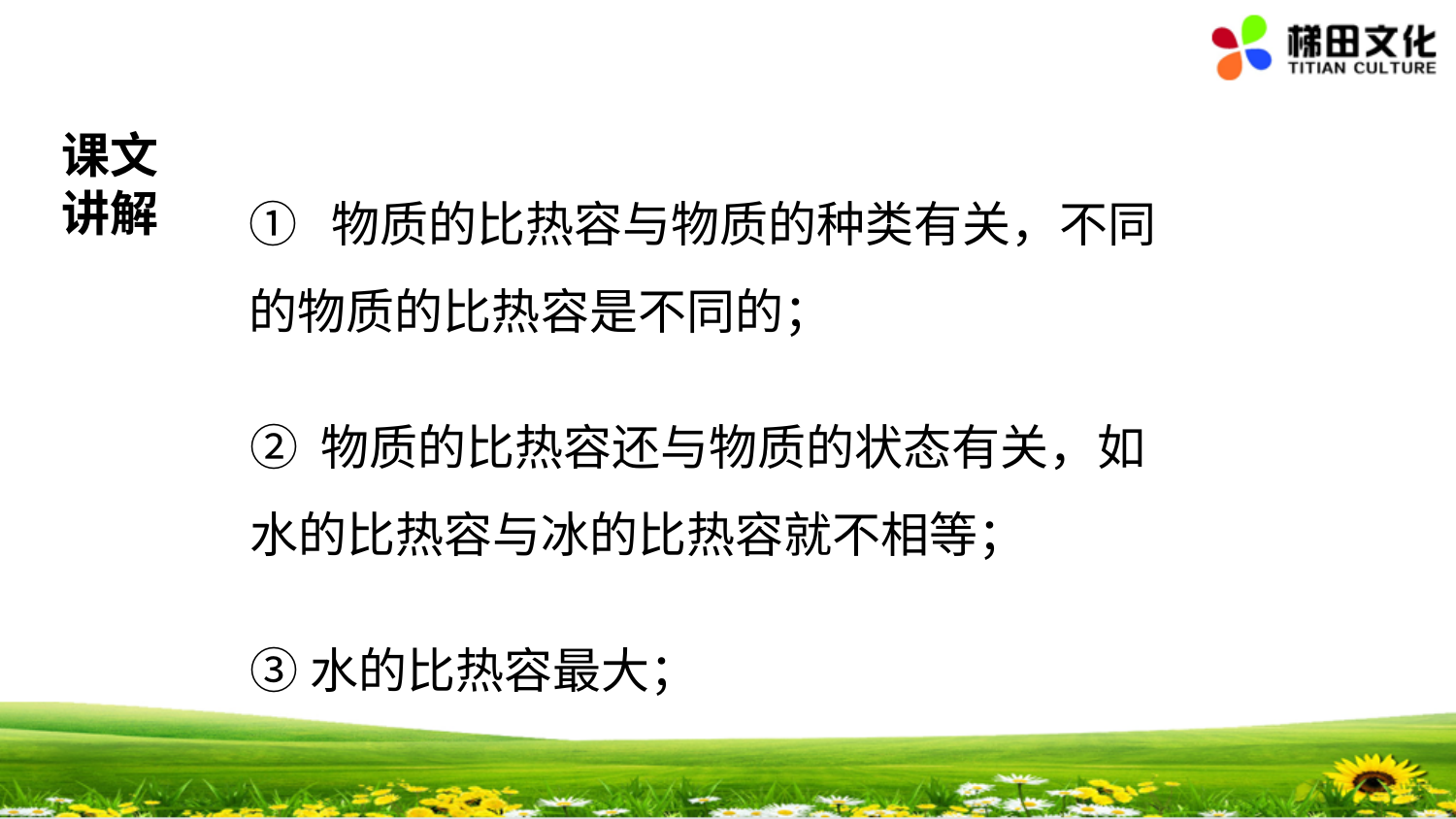

课文讲解
①  物质的比热容与物质的种类有关，不同的物质的比热容是不同的；
② 物质的比热容还与物质的状态有关，如水的比热容与冰的比热容就不相等；
③水的比热容最大；